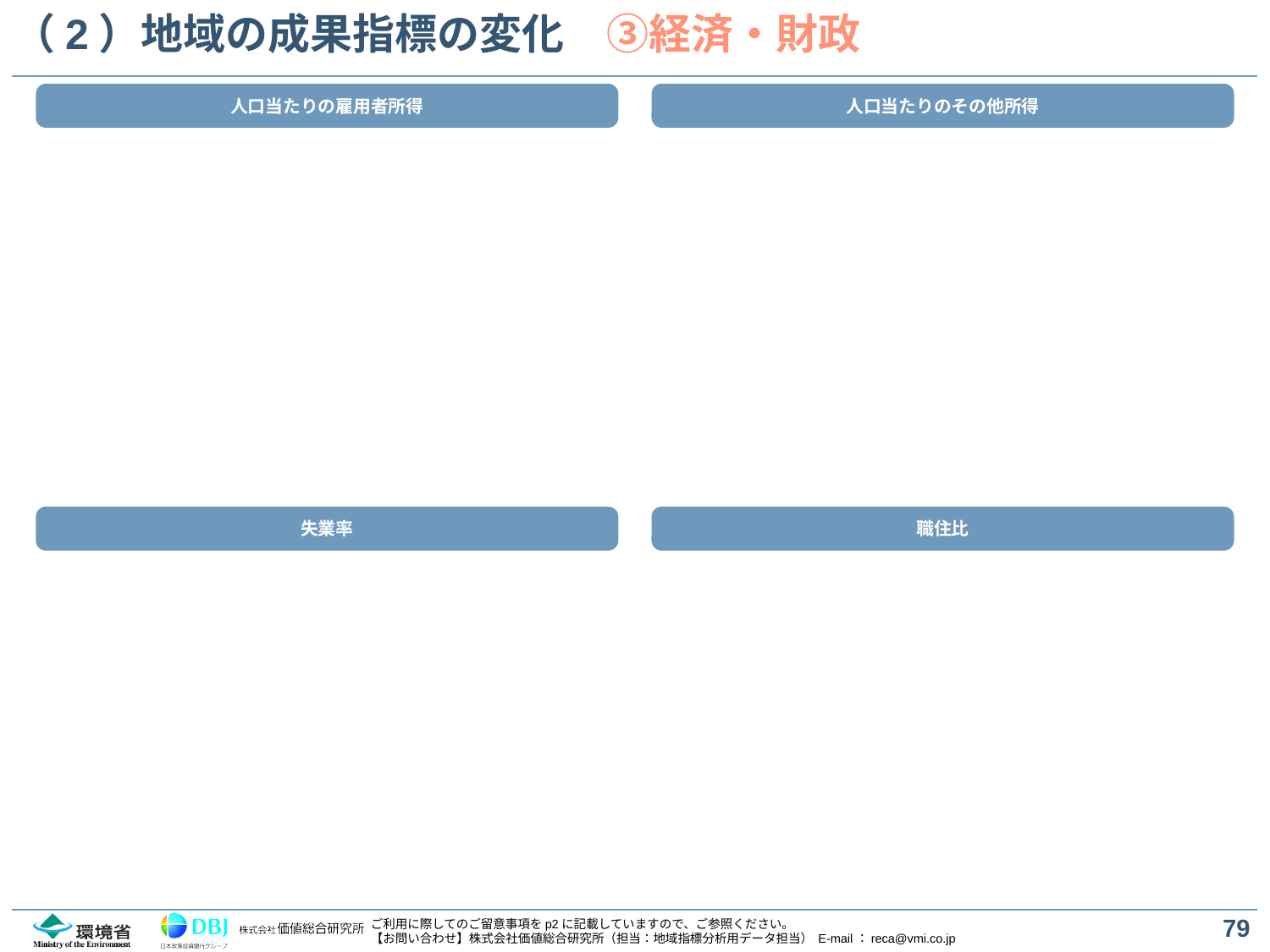

# （2）地域の成果指標の変化　③経済・財政
人口当たりの雇用者所得
人口当たりのその他所得
失業率
職住比
79